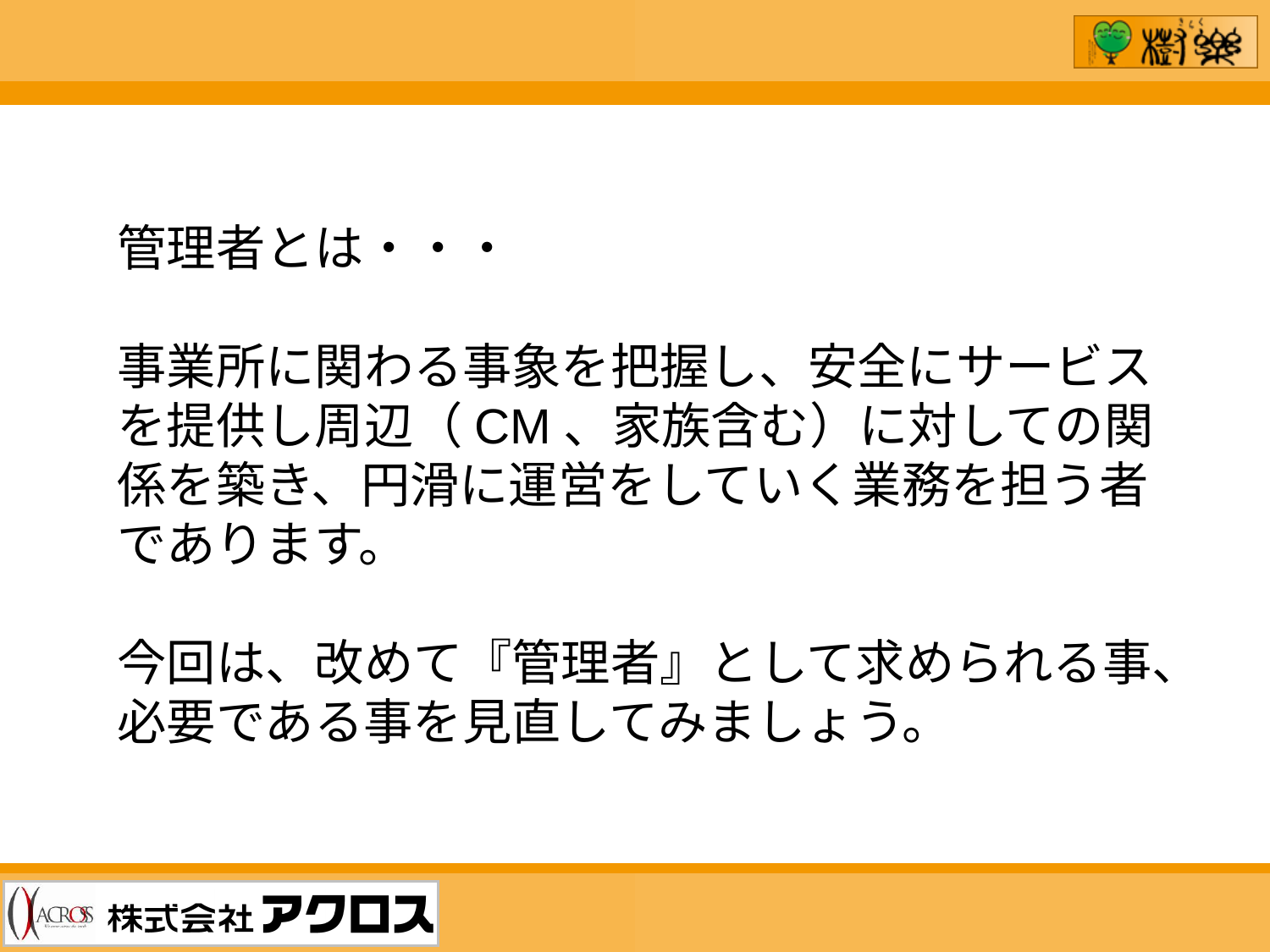

管理者とは・・・

事業所に関わる事象を把握し、安全にサービスを提供し周辺（CM、家族含む）に対しての関係を築き、円滑に運営をしていく業務を担う者であります。

今回は、改めて『管理者』として求められる事、必要である事を見直してみましょう。